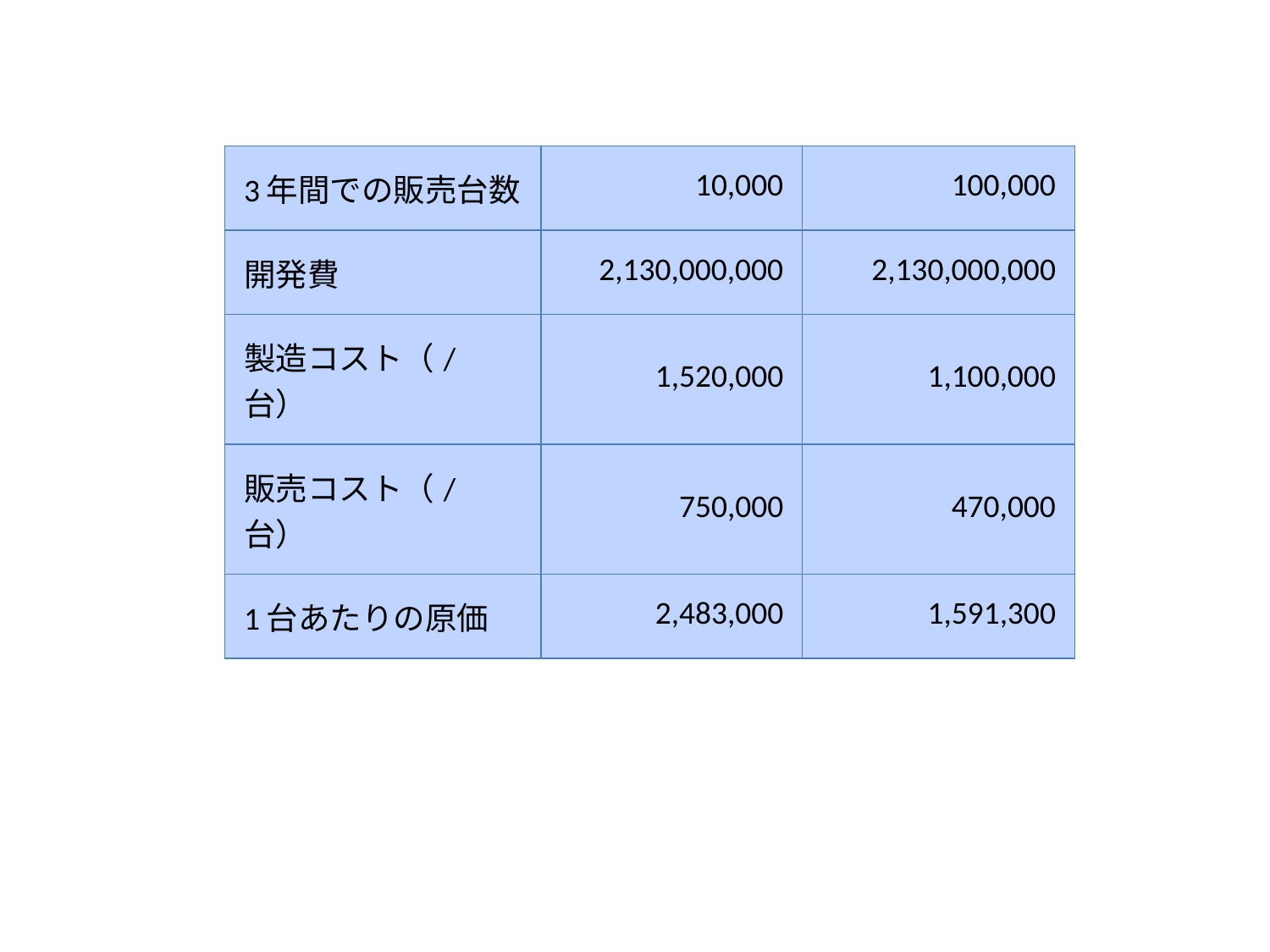

| 3年間での販売台数 | 10,000 | 100,000 |
| --- | --- | --- |
| 開発費 | 2,130,000,000 | 2,130,000,000 |
| 製造コスト（/台） | 1,520,000 | 1,100,000 |
| 販売コスト（/台） | 750,000 | 470,000 |
| 1台あたりの原価 | 2,483,000 | 1,591,300 |